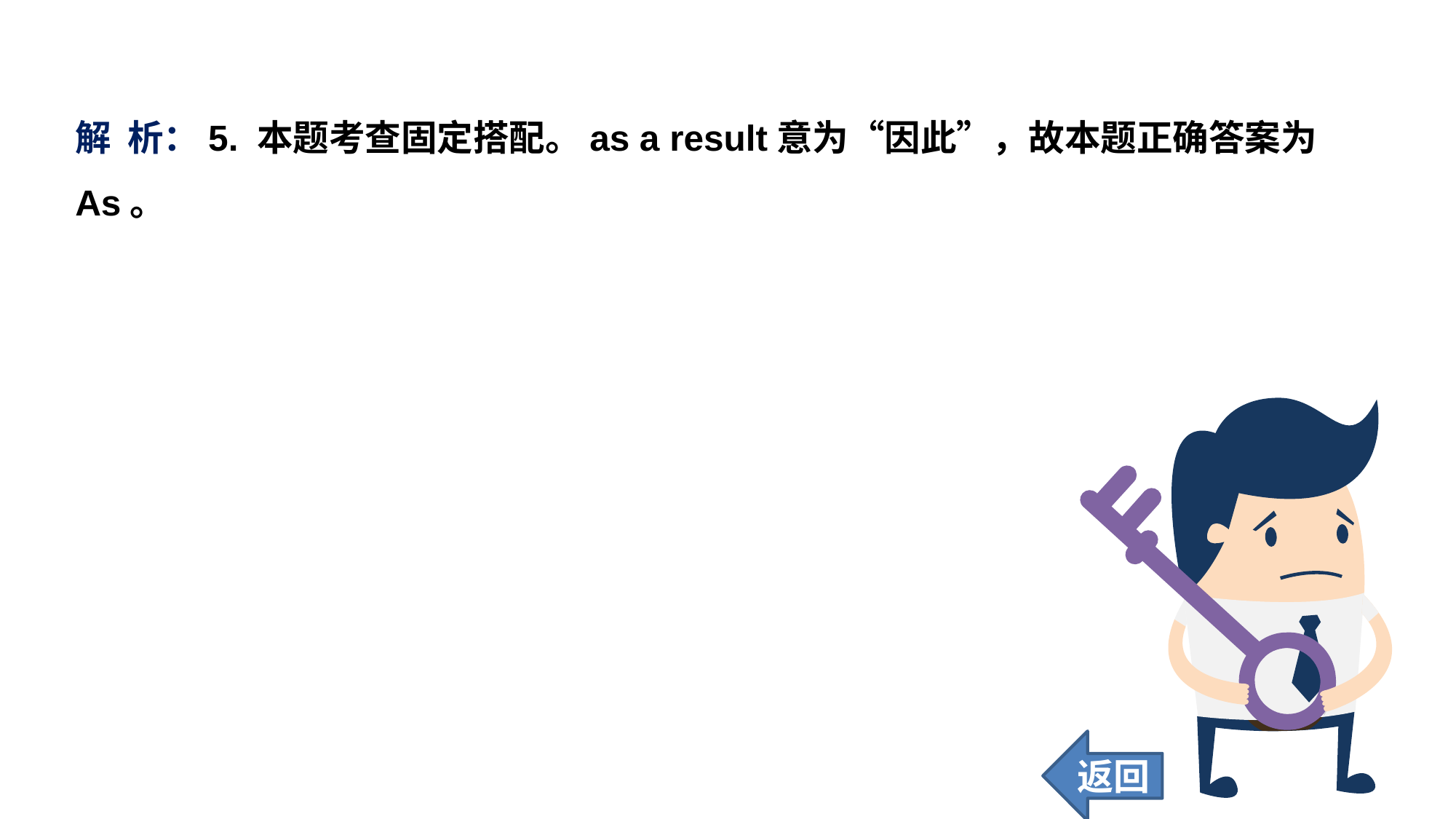

解  析：5. 本题考查固定搭配。as a result意为“因此”，故本题正确答案为As。

返回
175